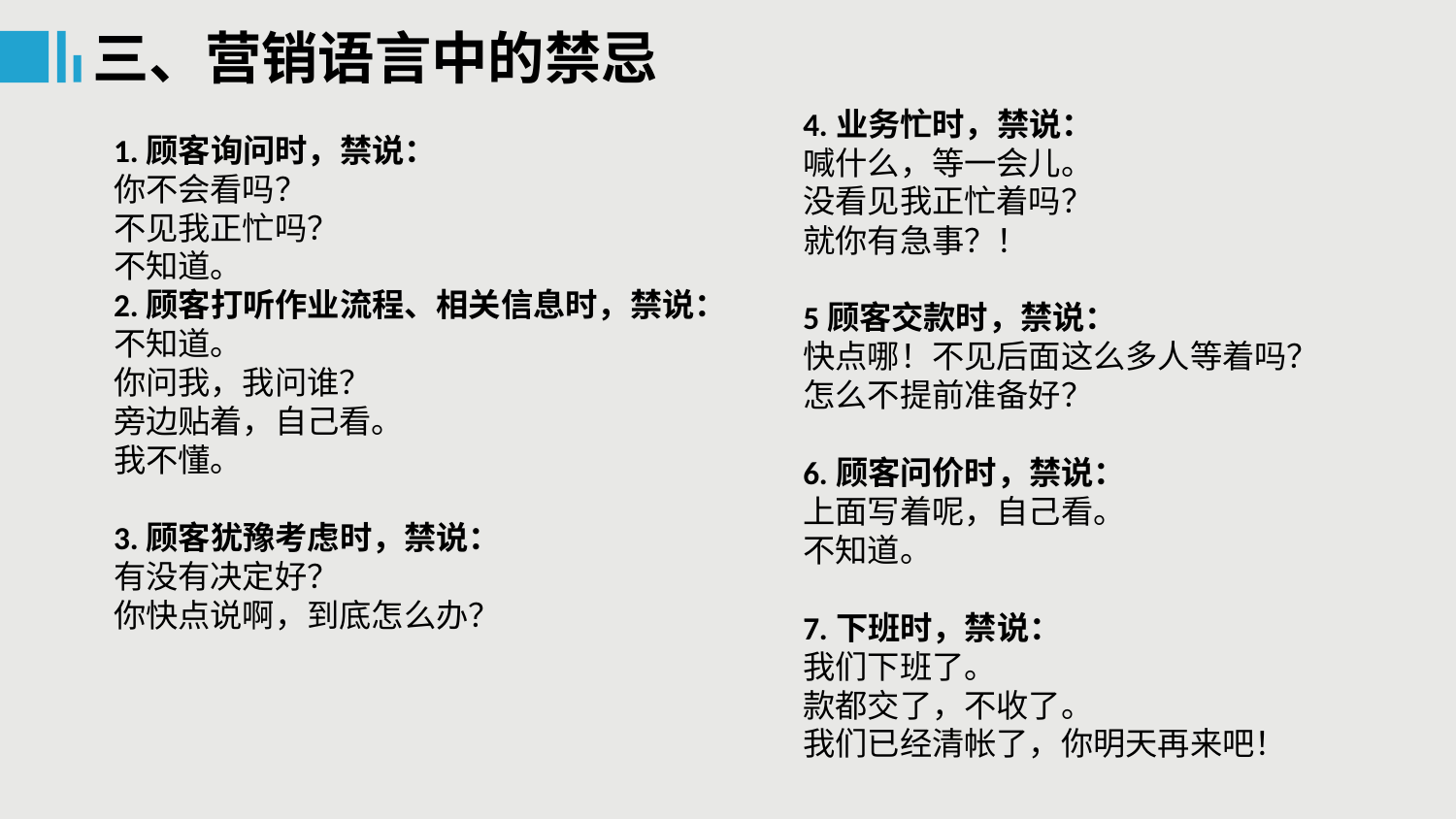

三、营销语言中的禁忌

4.业务忙时，禁说：
喊什么，等一会儿。
没看见我正忙着吗？
就你有急事？！

5顾客交款时，禁说：
快点哪！不见后面这么多人等着吗？
怎么不提前准备好？

6.顾客问价时，禁说：
上面写着呢，自己看。
不知道。

7.下班时，禁说：
我们下班了。
款都交了，不收了。
我们已经清帐了，你明天再来吧！
1.顾客询问时，禁说：
你不会看吗？
不见我正忙吗？
不知道。
2.顾客打听作业流程、相关信息时，禁说：
不知道。
你问我，我问谁？
旁边贴着，自己看。
我不懂。

3.顾客犹豫考虑时，禁说：
有没有决定好？
你快点说啊，到底怎么办？